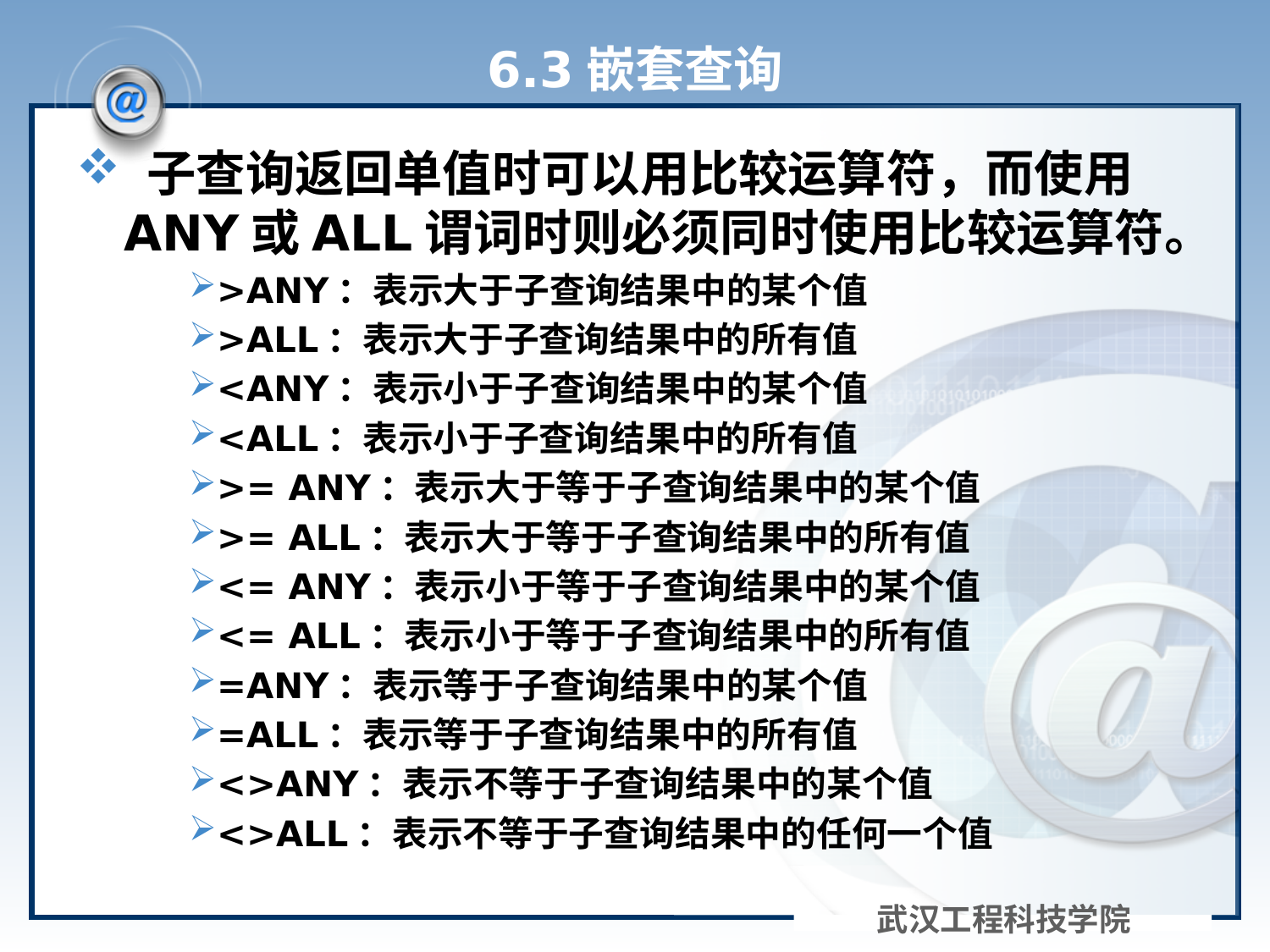

# 6.3嵌套查询
 子查询返回单值时可以用比较运算符，而使用ANY或ALL谓词时则必须同时使用比较运算符。
>ANY：表示大于子查询结果中的某个值
>ALL：表示大于子查询结果中的所有值
<ANY：表示小于子查询结果中的某个值
<ALL：表示小于子查询结果中的所有值
>= ANY：表示大于等于子查询结果中的某个值
>= ALL：表示大于等于子查询结果中的所有值
<= ANY：表示小于等于子查询结果中的某个值
<= ALL：表示小于等于子查询结果中的所有值
=ANY：表示等于子查询结果中的某个值
=ALL：表示等于子查询结果中的所有值
<>ANY：表示不等于子查询结果中的某个值
<>ALL：表示不等于子查询结果中的任何一个值

武汉工程科技学院